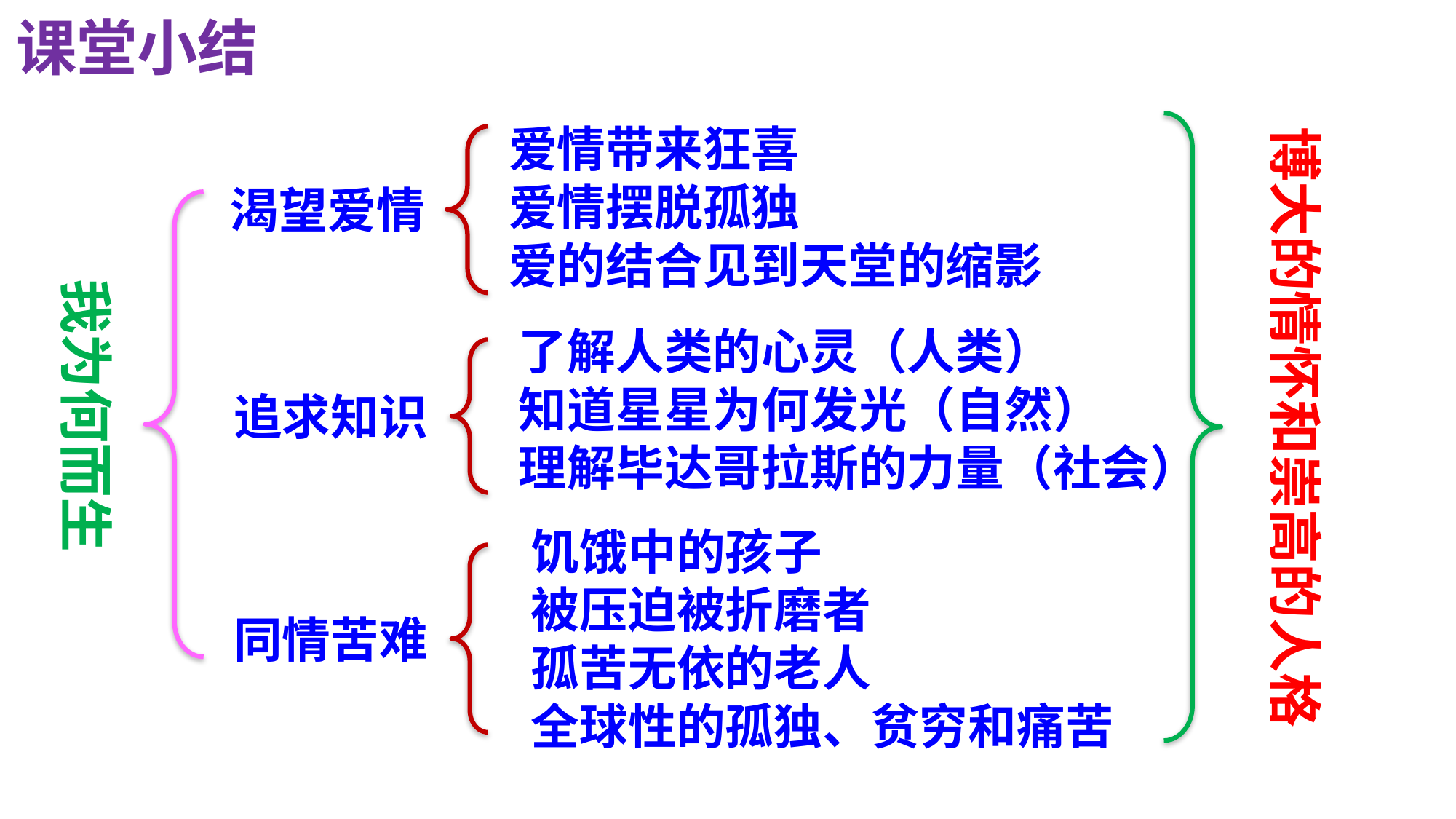

课堂小结
博大的情怀和崇高的人格
爱情带来狂喜
爱情摆脱孤独
爱的结合见到天堂的缩影

渴望爱情

我为何而生
了解人类的心灵（人类）
知道星星为何发光（自然）
理解毕达哥拉斯的力量（社会）

追求知识
饥饿中的孩子
被压迫被折磨者
孤苦无依的老人
全球性的孤独、贫穷和痛苦

同情苦难